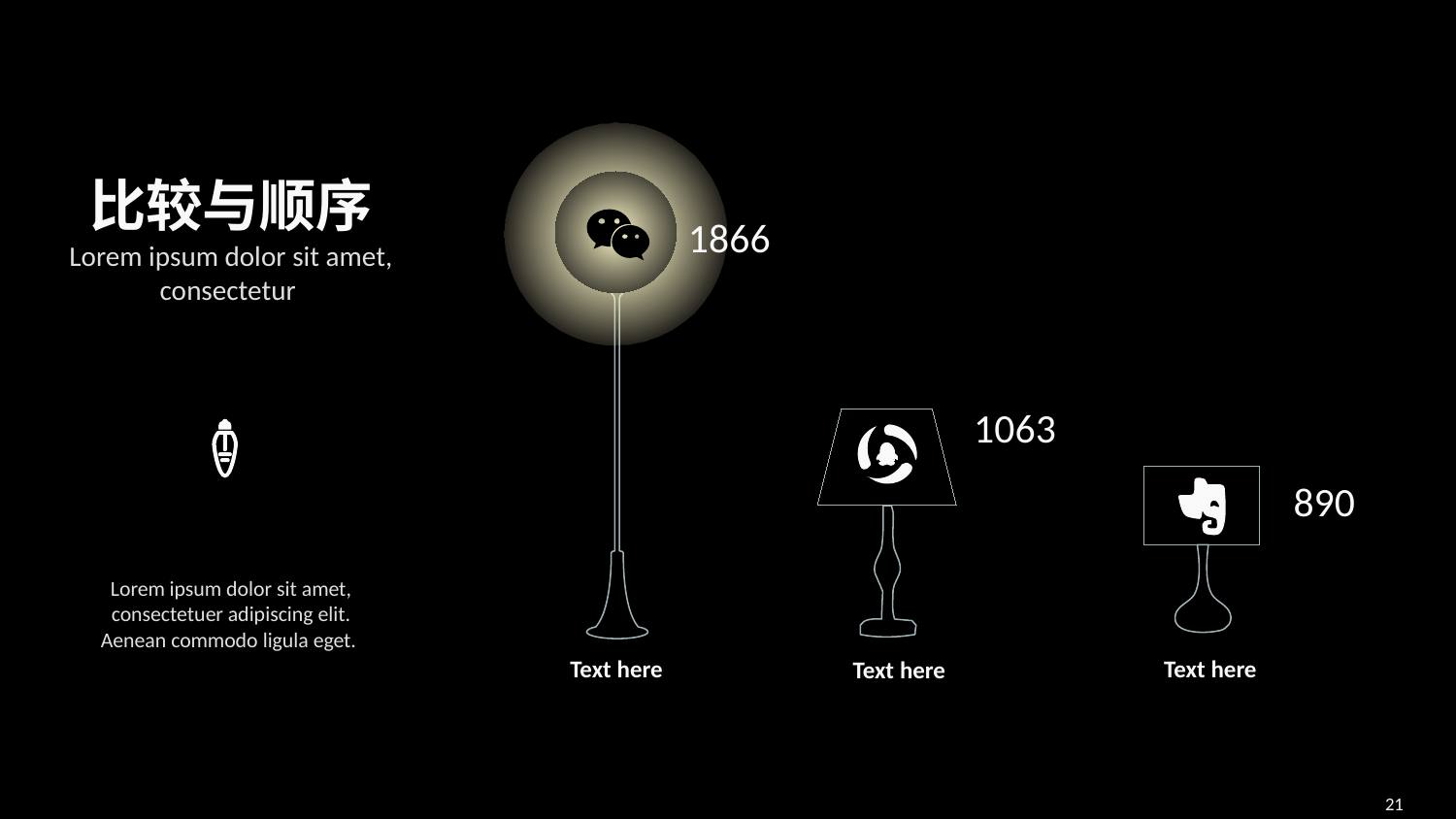

比较与顺序
Lorem ipsum dolor sit amet, consectetur

1866

1063

890

Lorem ipsum dolor sit amet, consectetuer adipiscing elit. Aenean commodo ligula eget.
Text here
Text here
Text here